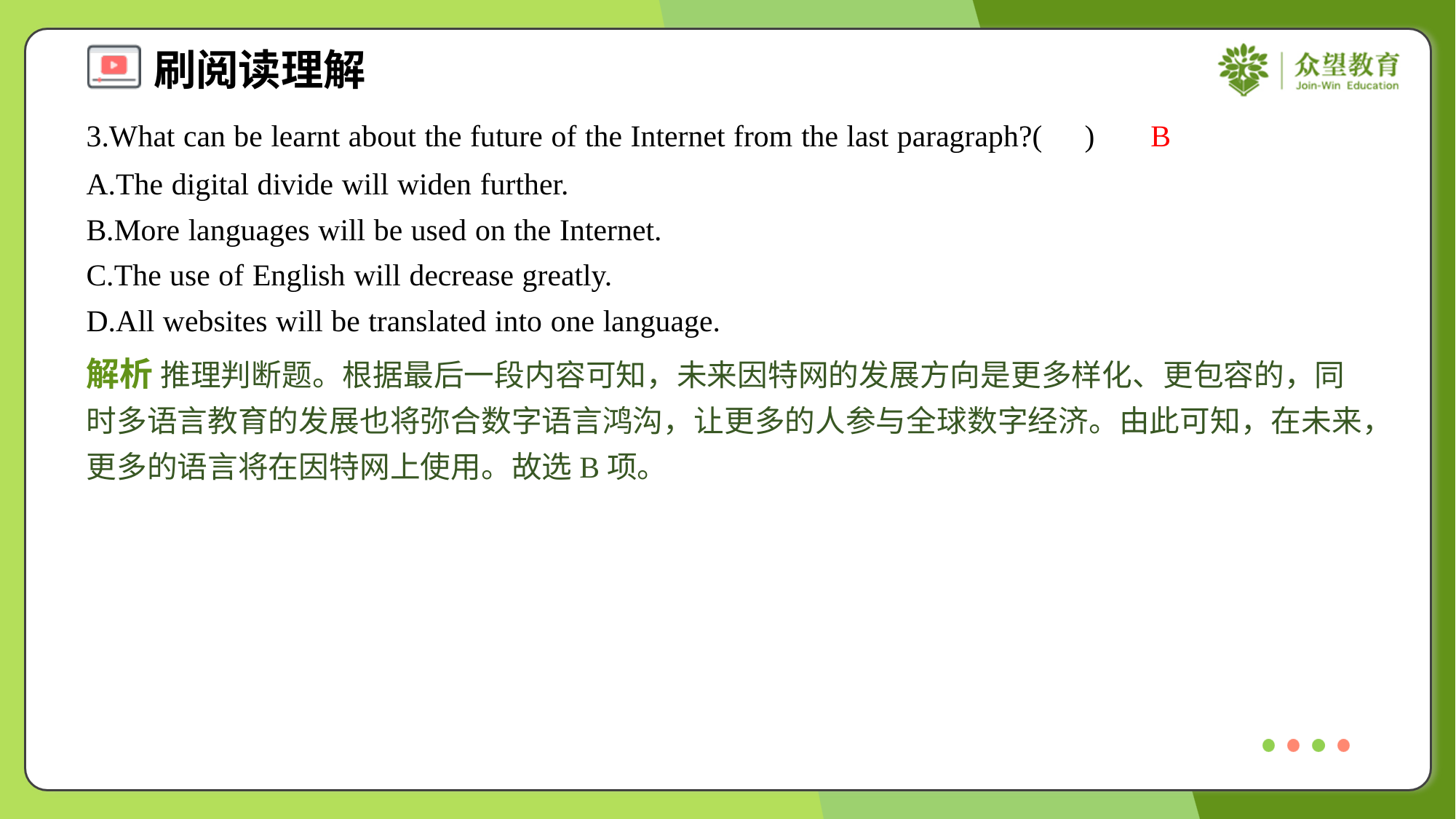

3.What can be learnt about the future of the Internet from the last paragraph?(     )
B
A.The digital divide will widen further.
B.More languages will be used on the Internet.
C.The use of English will decrease greatly.
D.All websites will be translated into one language.
解析 推理判断题。根据最后一段内容可知，未来因特网的发展方向是更多样化、更包容的，同时多语言教育的发展也将弥合数字语言鸿沟，让更多的人参与全球数字经济。由此可知，在未来，更多的语言将在因特网上使用。故选B项。